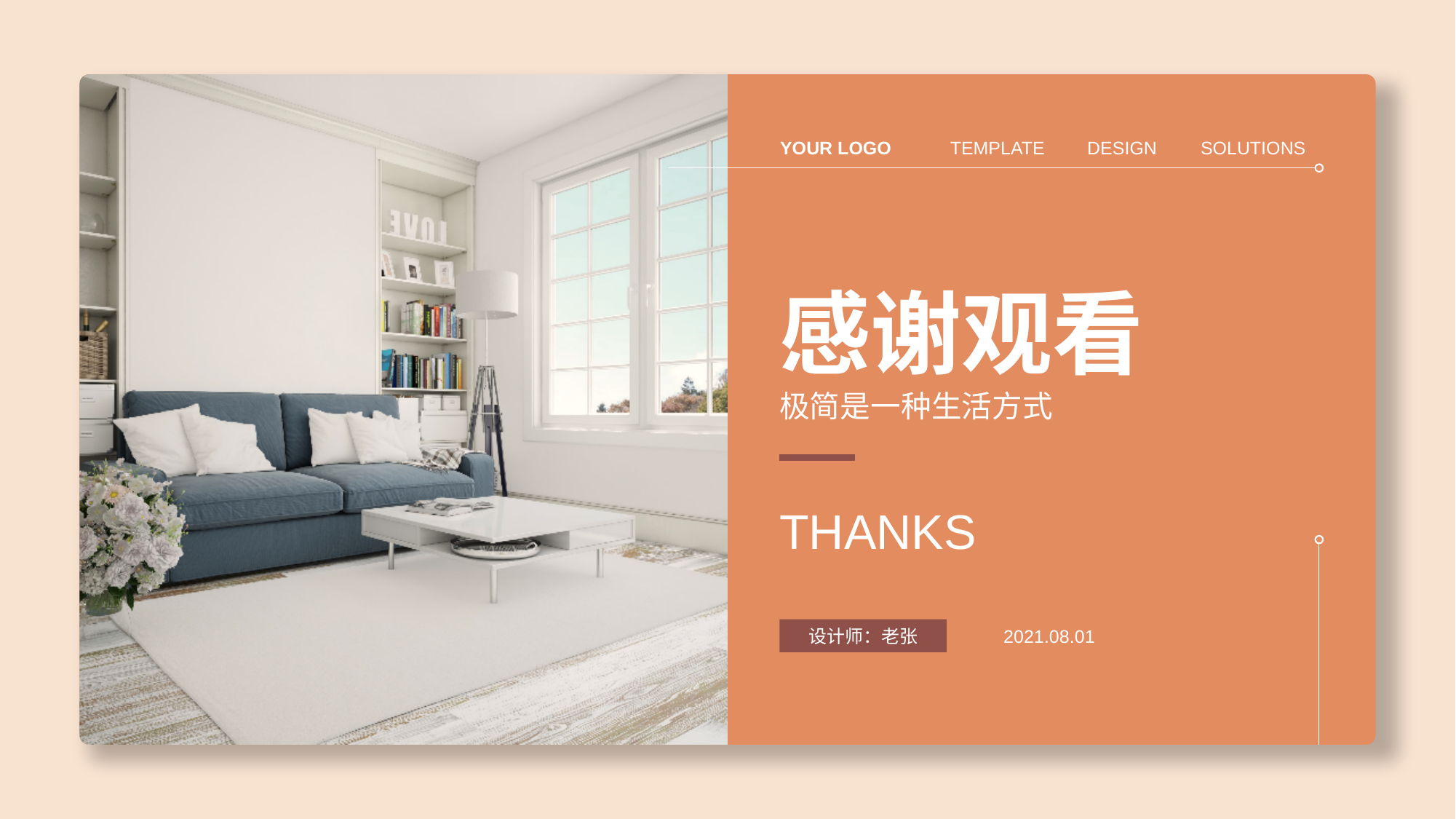

YOUR LOGO
TEMPLATE
DESIGN
SOLUTIONS

感谢观看
极简是一种生活方式
THANKS

设计师：老张
2021.08.01